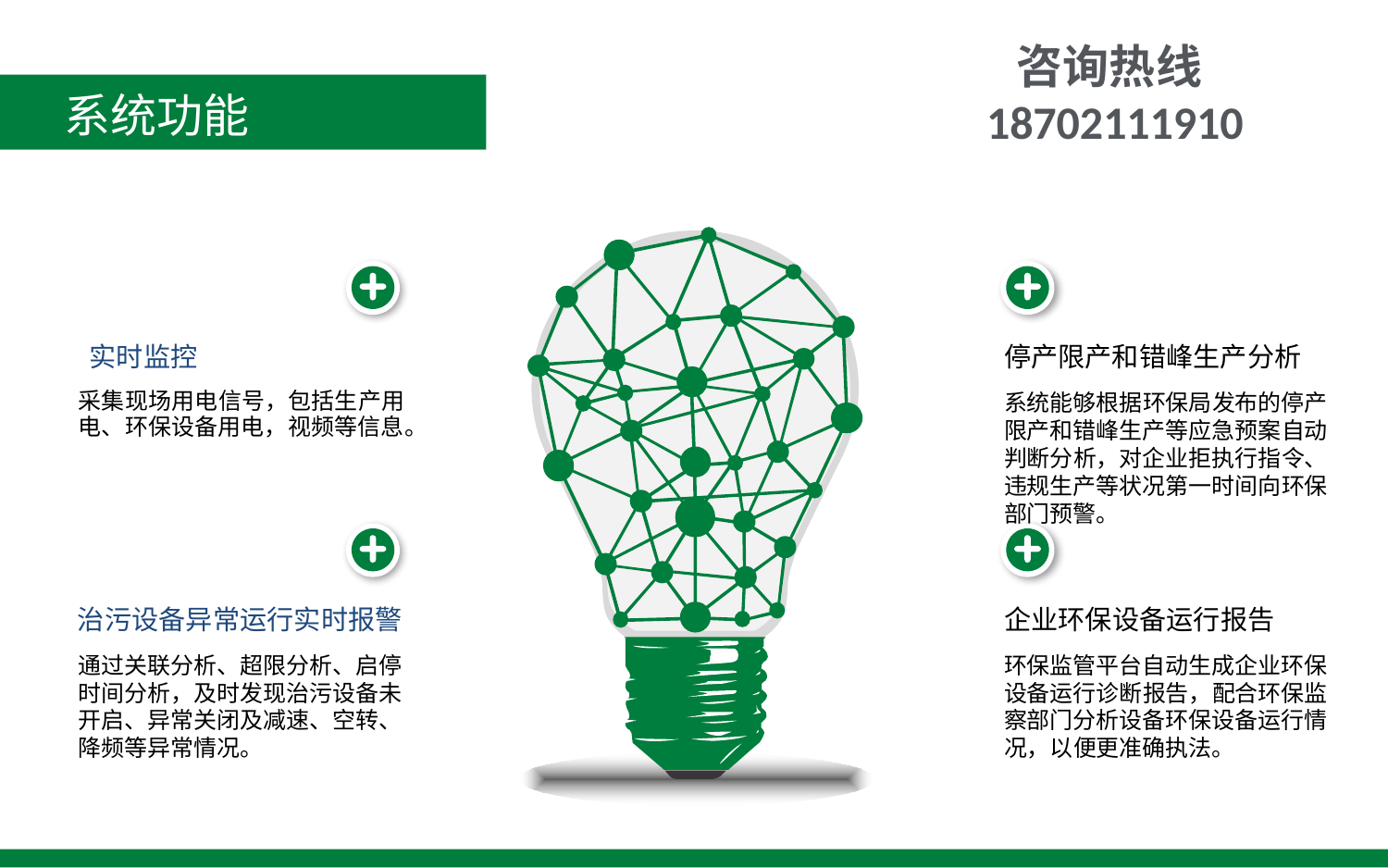

咨询热线18702111910

系统功能

实时监控
停产限产和错峰生产分析
采集现场用电信号，包括生产用电、环保设备用电，视频等信息。
系统能够根据环保局发布的停产限产和错峰生产等应急预案自动判断分析，对企业拒执行指令、违规生产等状况第一时间向环保部门预警。

治污设备异常运行实时报警
企业环保设备运行报告
通过关联分析、超限分析、启停时间分析，及时发现治污设备未开启、异常关闭及减速、空转、降频等异常情况。
环保监管平台自动生成企业环保设备运行诊断报告，配合环保监察部门分析设备环保设备运行情况，以便更准确执法。